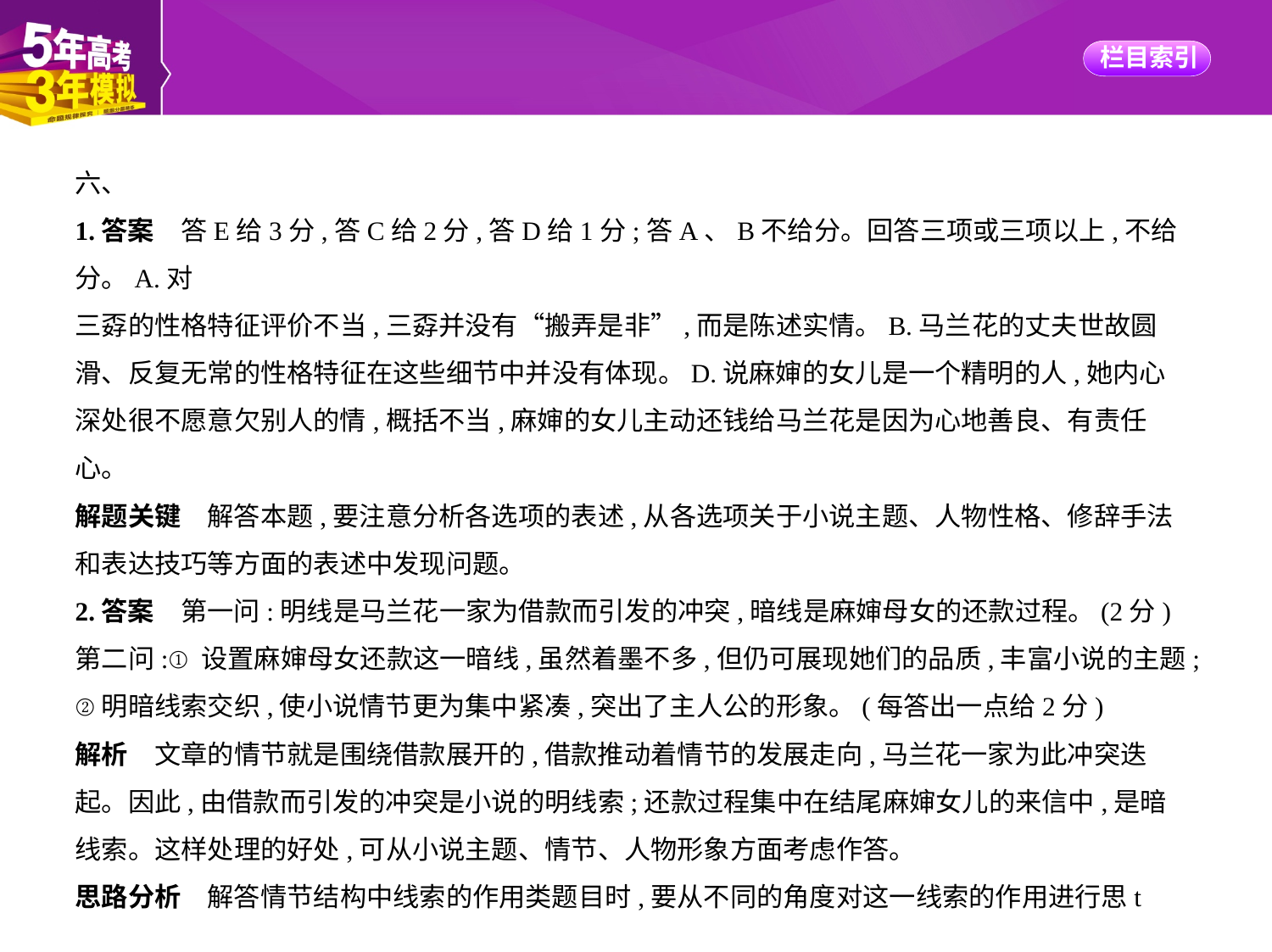

六、
1.答案　答E给3分,答C给2分,答D给1分;答A、B不给分。回答三项或三项以上,不给分。A.对
三孬的性格特征评价不当,三孬并没有“搬弄是非”,而是陈述实情。B.马兰花的丈夫世故圆
滑、反复无常的性格特征在这些细节中并没有体现。D.说麻婶的女儿是一个精明的人,她内心
深处很不愿意欠别人的情,概括不当,麻婶的女儿主动还钱给马兰花是因为心地善良、有责任
心。
解题关键　解答本题,要注意分析各选项的表述,从各选项关于小说主题、人物性格、修辞手法
和表达技巧等方面的表述中发现问题。
2.答案　第一问:明线是马兰花一家为借款而引发的冲突,暗线是麻婶母女的还款过程。(2分)
第二问:①设置麻婶母女还款这一暗线,虽然着墨不多,但仍可展现她们的品质,丰富小说的主题;
②明暗线索交织,使小说情节更为集中紧凑,突出了主人公的形象。(每答出一点给2分)
解析　文章的情节就是围绕借款展开的,借款推动着情节的发展走向,马兰花一家为此冲突迭
起。因此,由借款而引发的冲突是小说的明线索;还款过程集中在结尾麻婶女儿的来信中,是暗
线索。这样处理的好处,可从小说主题、情节、人物形象方面考虑作答。
思路分析　解答情节结构中线索的作用类题目时,要从不同的角度对这一线索的作用进行思t